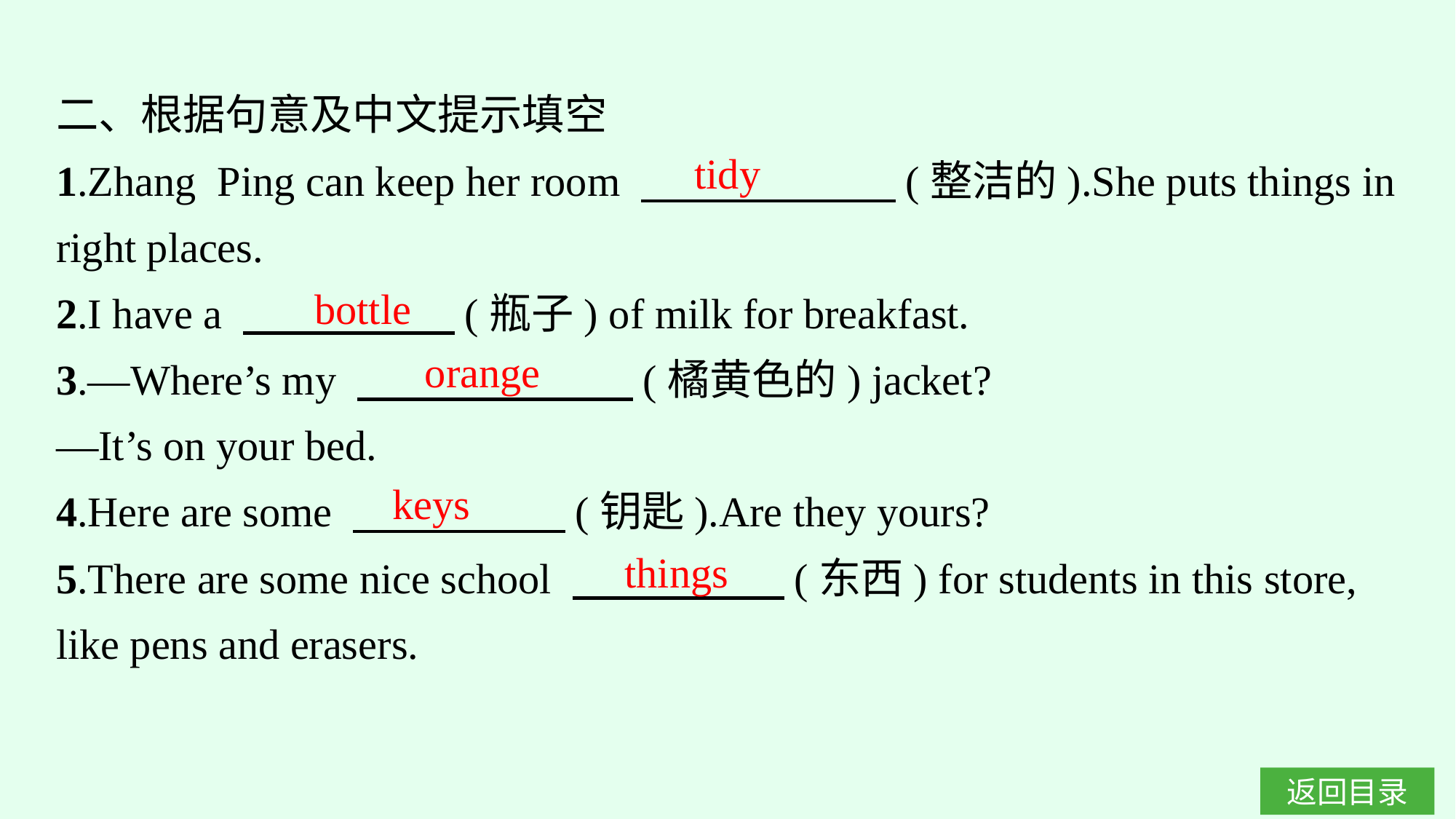

二、根据句意及中文提示填空
1.Zhang  Ping can keep her room 　　　　　　(整洁的).She puts things in right places.
2.I have a 　　　　　(瓶子) of milk for breakfast.
3.—Where’s my 　　　　　　 (橘黄色的) jacket?
—It’s on your bed.
4.Here are some 　　　　　(钥匙).Are they yours?
5.There are some nice school 　　　　　(东西) for students in this store, like pens and erasers.
tidy
bottle
orange
keys
things